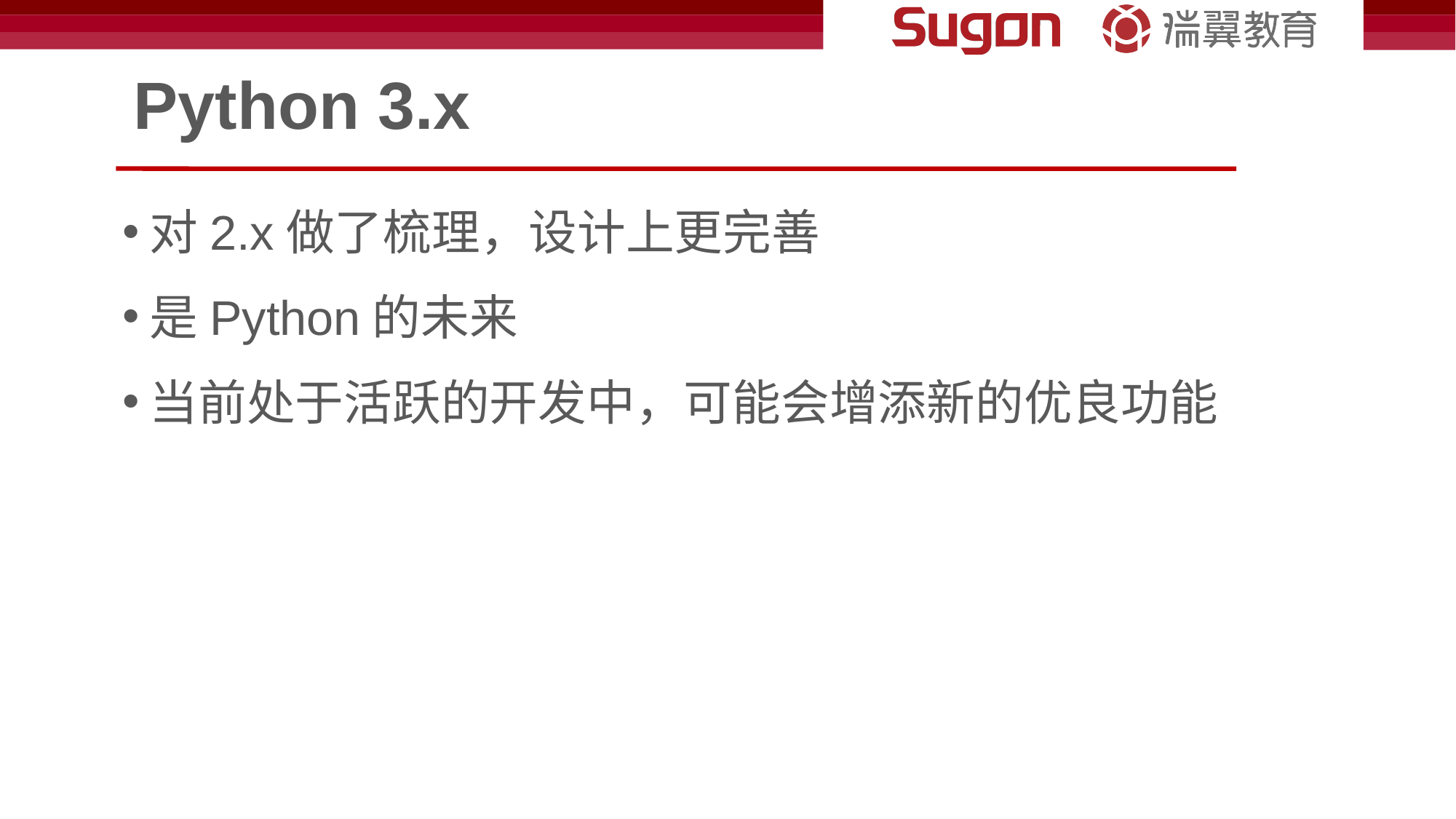

# Python 3.x
对2.x做了梳理，设计上更完善
是Python的未来
当前处于活跃的开发中，可能会增添新的优良功能